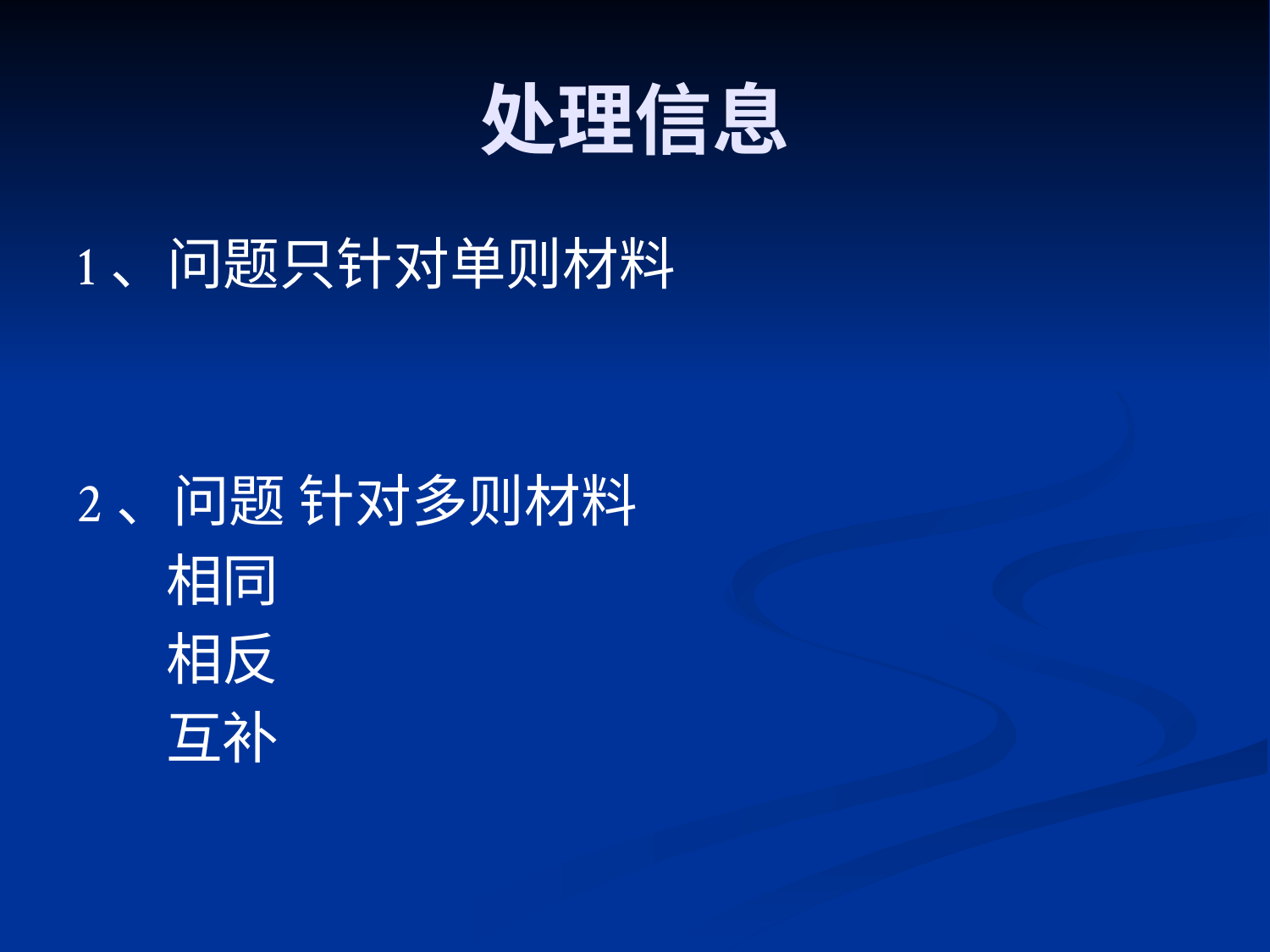

# 处理信息
1、问题只针对单则材料

2、问题 针对多则材料
      相同
      相反
      互补